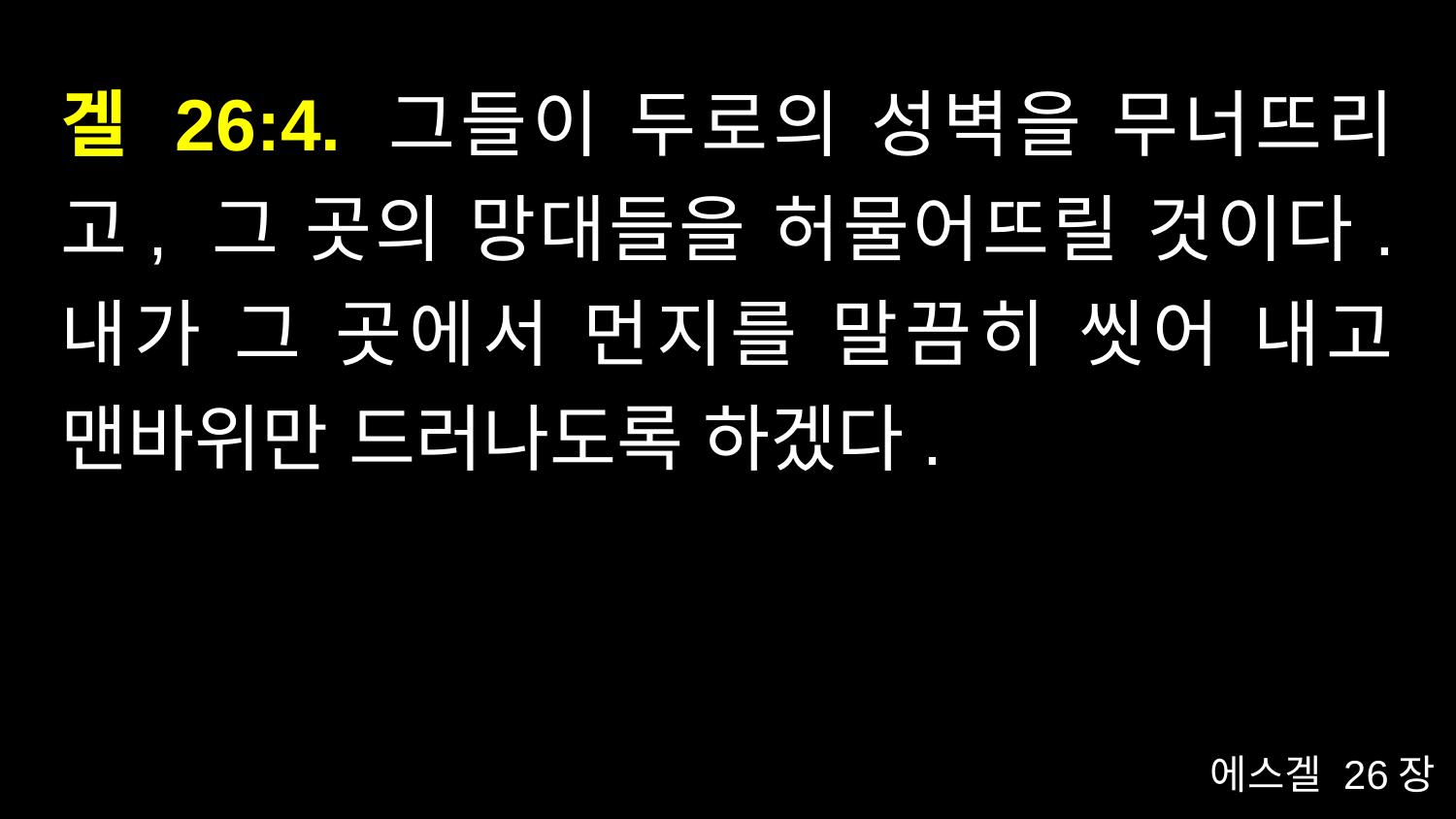

# 겔 26:4. 그들이 두로의 성벽을 무너뜨리고, 그 곳의 망대들을 허물어뜨릴 것이다. 내가 그 곳에서 먼지를 말끔히 씻어 내고 맨바위만 드러나도록 하겠다.
에스겔 26장